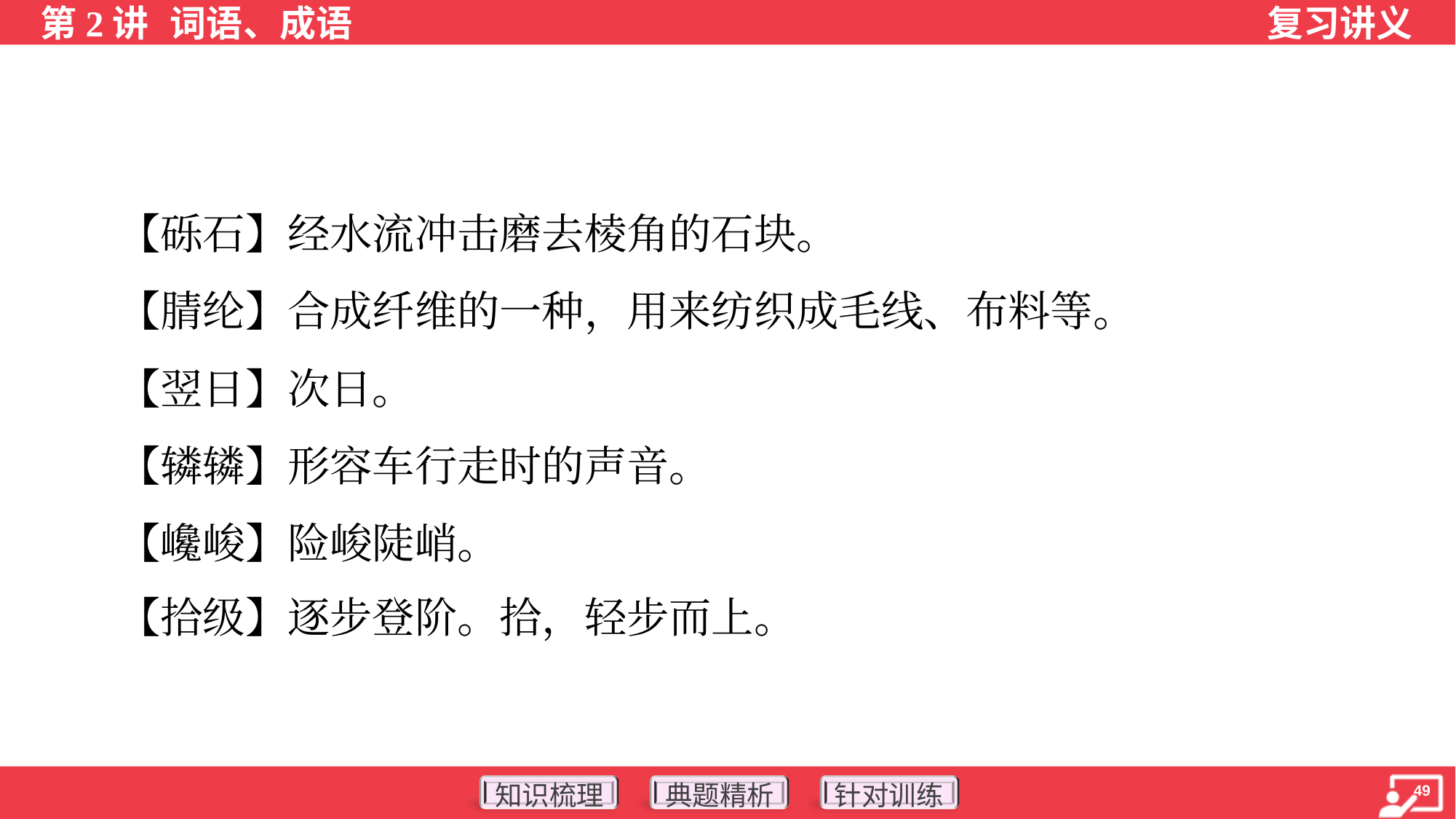

【砾石】经水流冲击磨去棱角的石块。
    【腈纶】合成纤维的一种，用来纺织成毛线、布料等。
    【翌日】次日。
    【辚辚】形容车行走时的声音。
    【巉峻】险峻陡峭。
    【拾级】逐步登阶。拾，轻步而上。